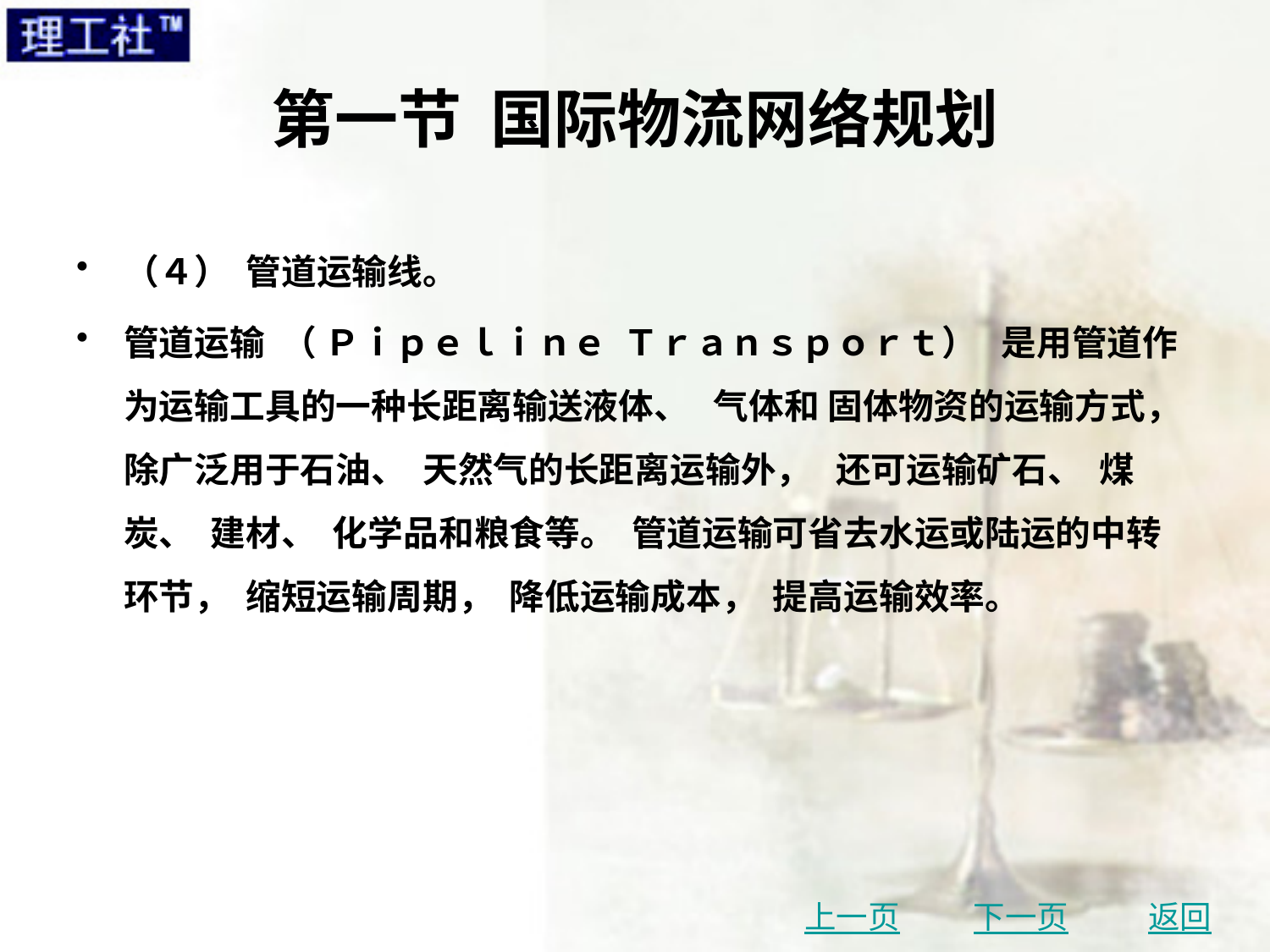

# 第一节  国际物流网络规划
（４）  管道运输线。
管道运输  （ Ｐｉｐｅｌｉｎｅ  Ｔｒａｎｓｐｏｒｔ）   是用管道作为运输工具的一种长距离输送液体、   气体和 固体物资的运输方式，  除广泛用于石油、  天然气的长距离运输外，   还可运输矿石、  煤炭、  建材、  化学品和粮食等。  管道运输可省去水运或陆运的中转环节，  缩短运输周期，  降低运输成本，  提高运输效率。

上一页
下一页
返回